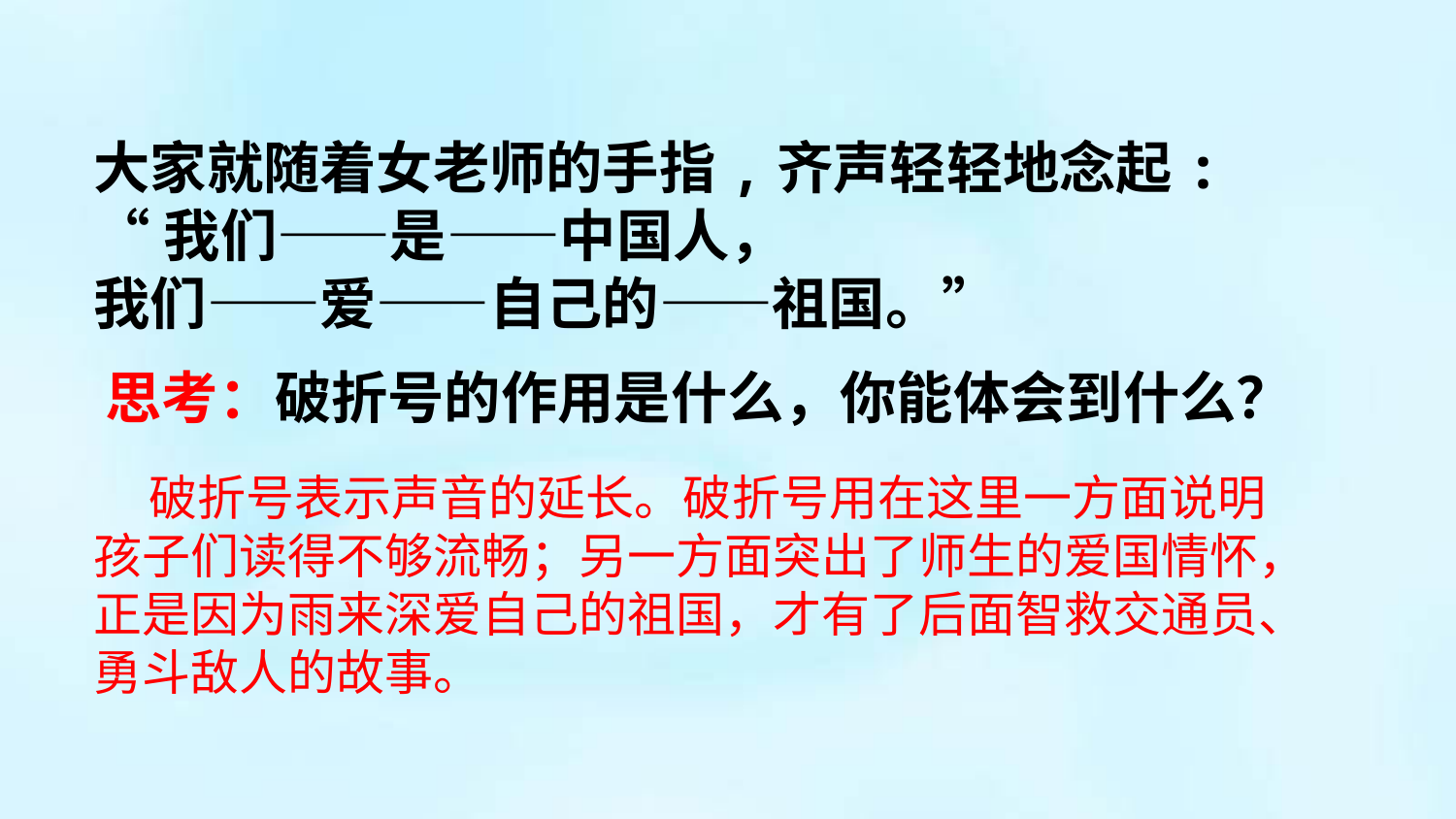

大家就随着女老师的手指,齐声轻轻地念起:
“我们——是——中国人，
我们——爱——自己的——祖国。”

思考：破折号的作用是什么，你能体会到什么？
    破折号表示声音的延长。破折号用在这里一方面说明孩子们读得不够流畅；另一方面突出了师生的爱国情怀，正是因为雨来深爱自己的祖国，才有了后面智救交通员、勇斗敌人的故事。